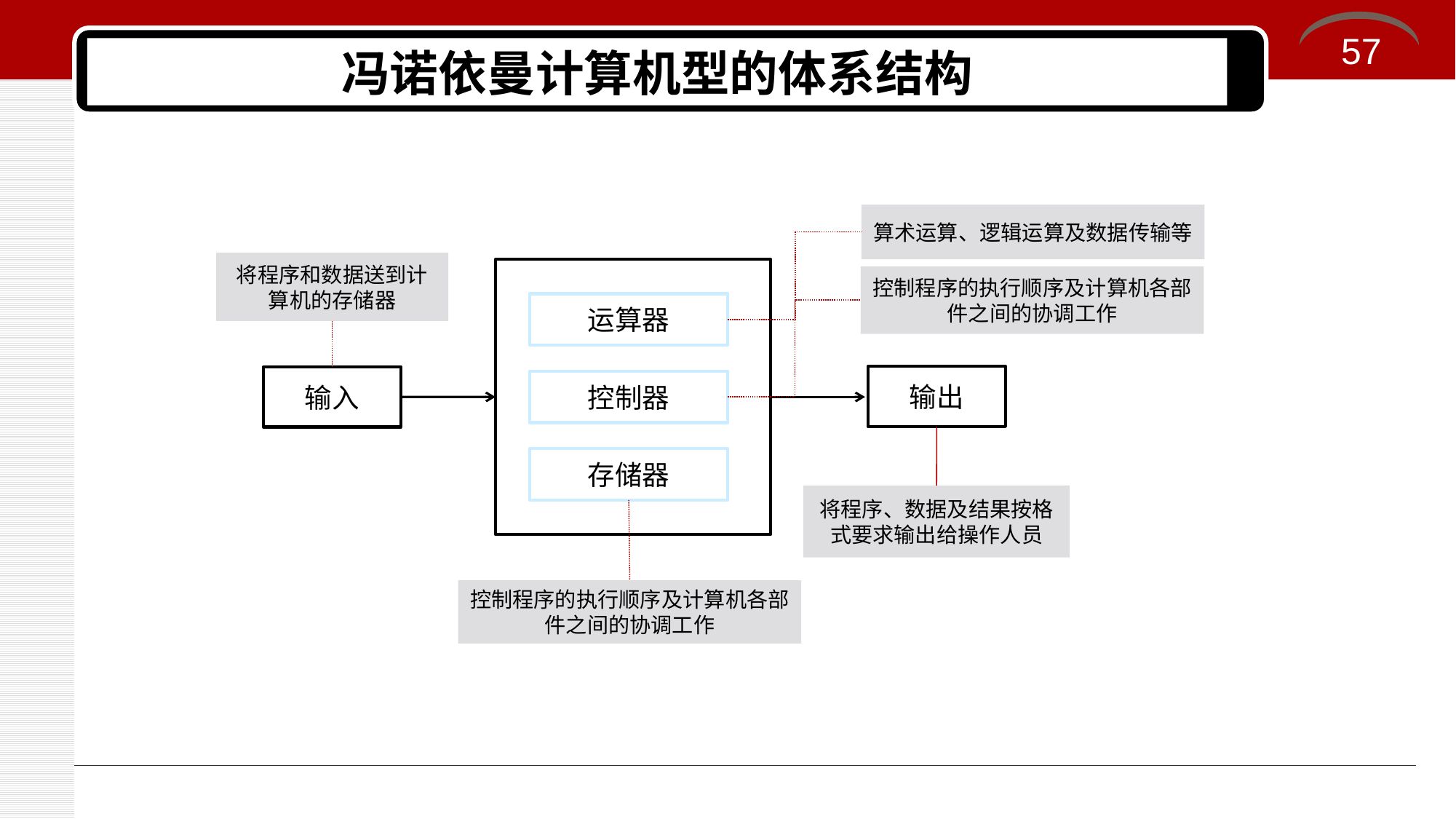

57
# 冯诺依曼计算机型的体系结构
算术运算、逻辑运算及数据传输等
将程序和数据送到计算机的存储器

控制程序的执行顺序及计算机各部件之间的协调工作
运算器
输出
输入
控制器
存储器
将程序、数据及结果按格式要求输出给操作人员
控制程序的执行顺序及计算机各部件之间的协调工作